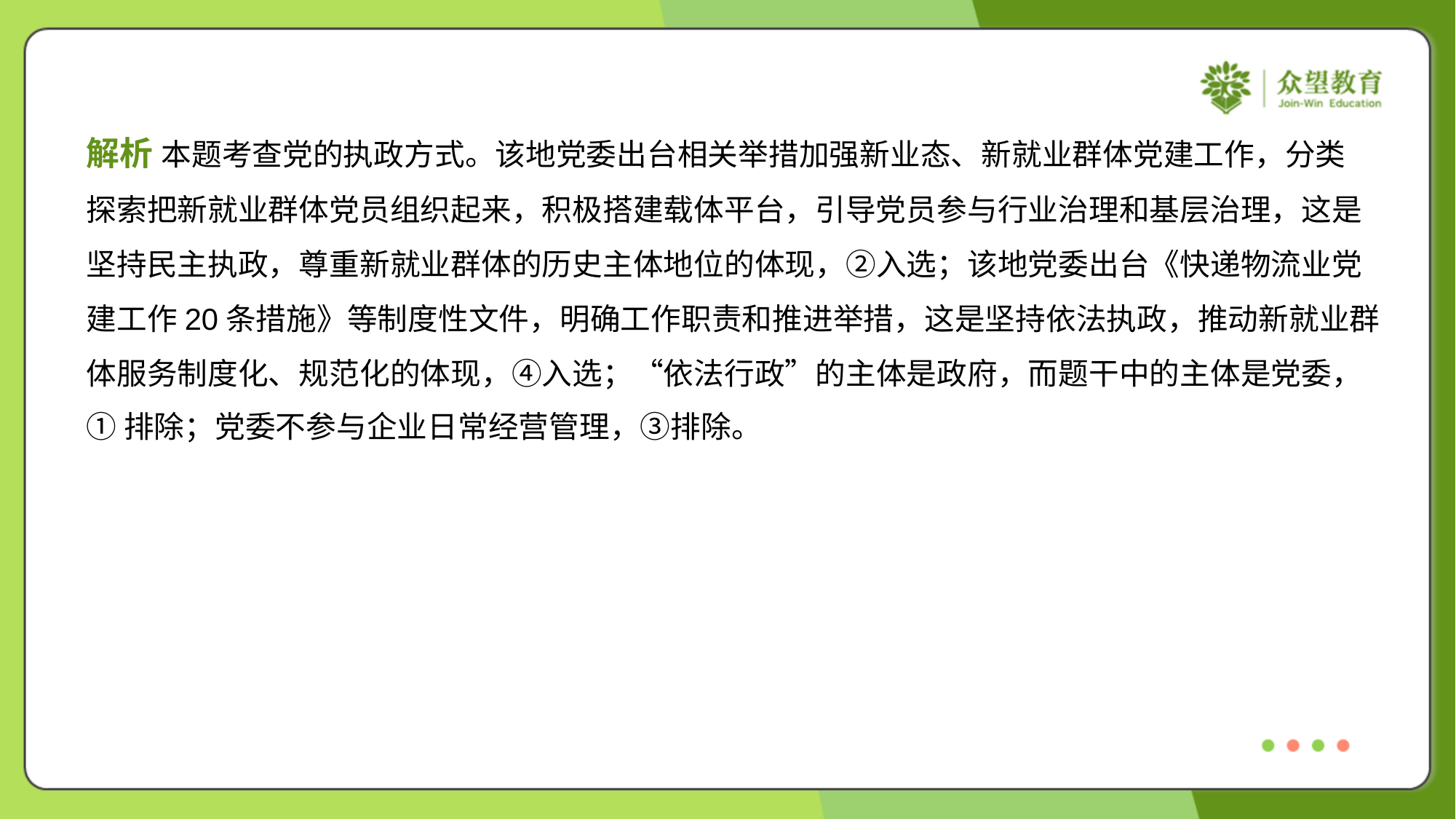

解析 本题考查党的执政方式。该地党委出台相关举措加强新业态、新就业群体党建工作，分类
探索把新就业群体党员组织起来，积极搭建载体平台，引导党员参与行业治理和基层治理，这是
坚持民主执政，尊重新就业群体的历史主体地位的体现，②入选；该地党委出台《快递物流业党
建工作20条措施》等制度性文件，明确工作职责和推进举措，这是坚持依法执政，推动新就业群
体服务制度化、规范化的体现，④入选；“依法行政”的主体是政府，而题干中的主体是党委，
①排除；党委不参与企业日常经营管理，③排除。